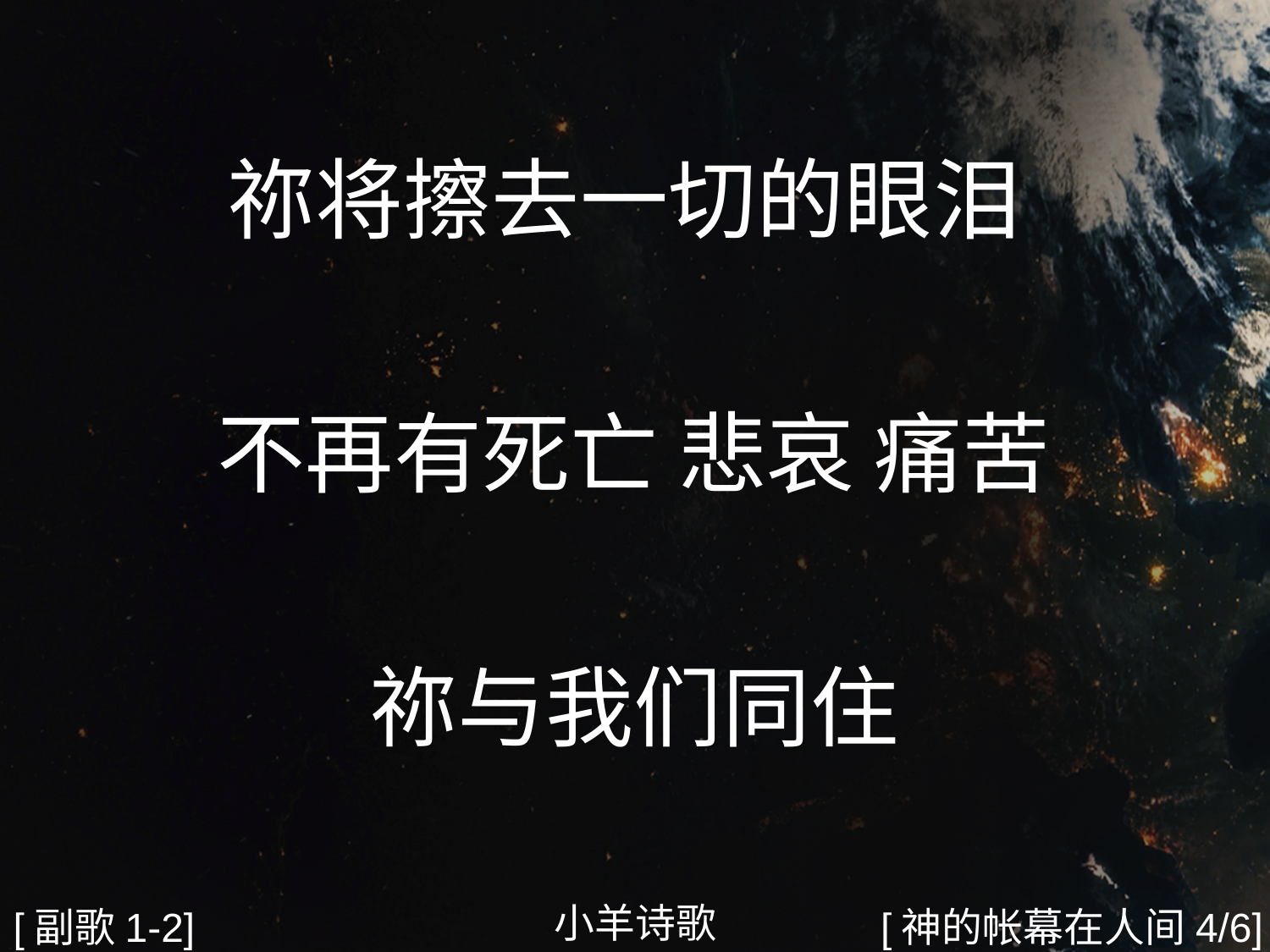

祢将擦去一切的眼泪

不再有死亡 悲哀 痛苦

祢与我们同住

#

小羊诗歌
[副歌1-2]
[神的帐幕在人间4/6]